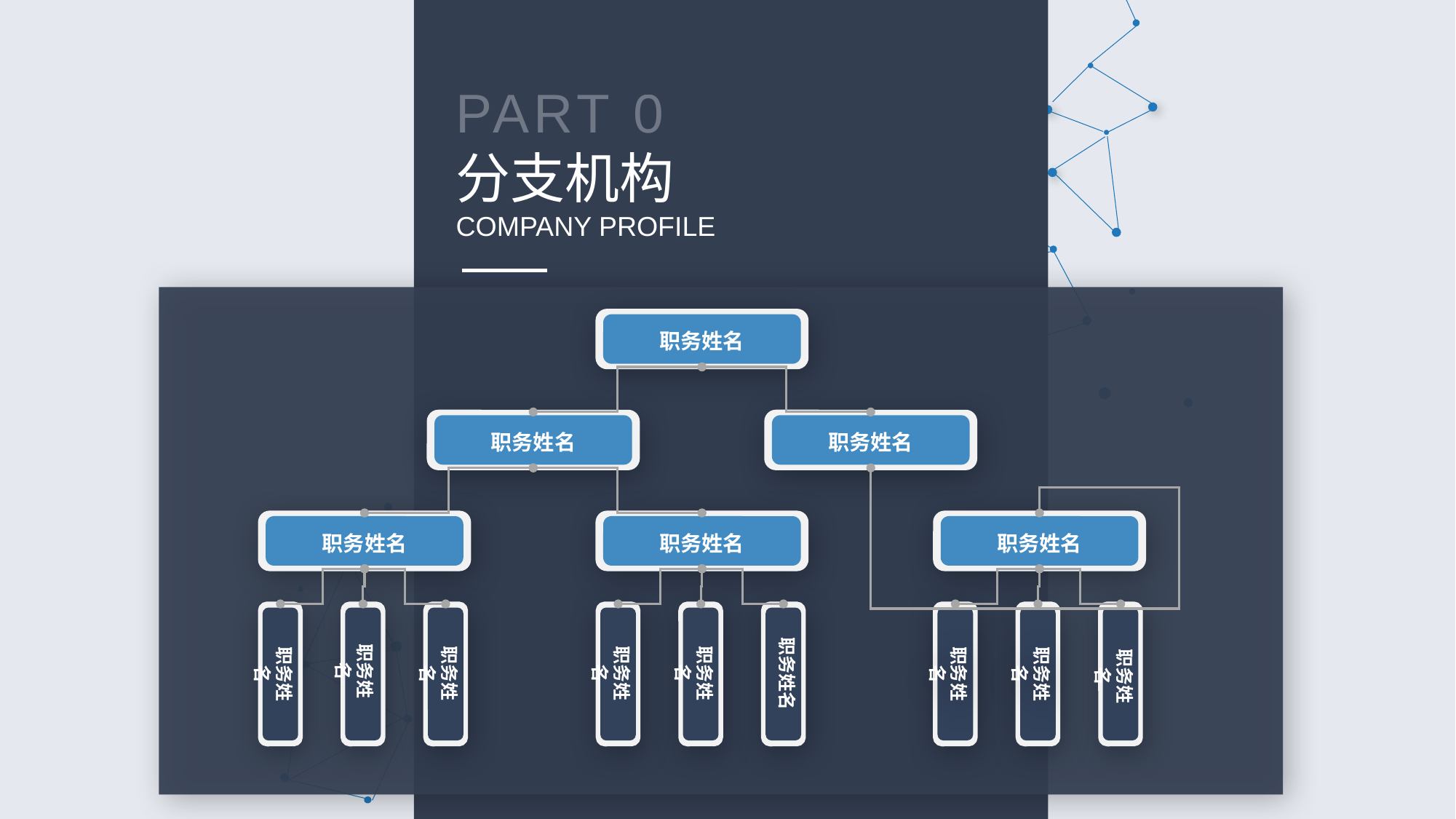

PART 01
分支机构
COMPANY PROFILE

职务姓名

职务姓名

职务姓名

职务姓名

职务姓名

职务姓名
职务姓名

职务姓名

职务姓名

职务姓名

职务姓名

职务姓名

职务姓名

职务姓名

职务姓名